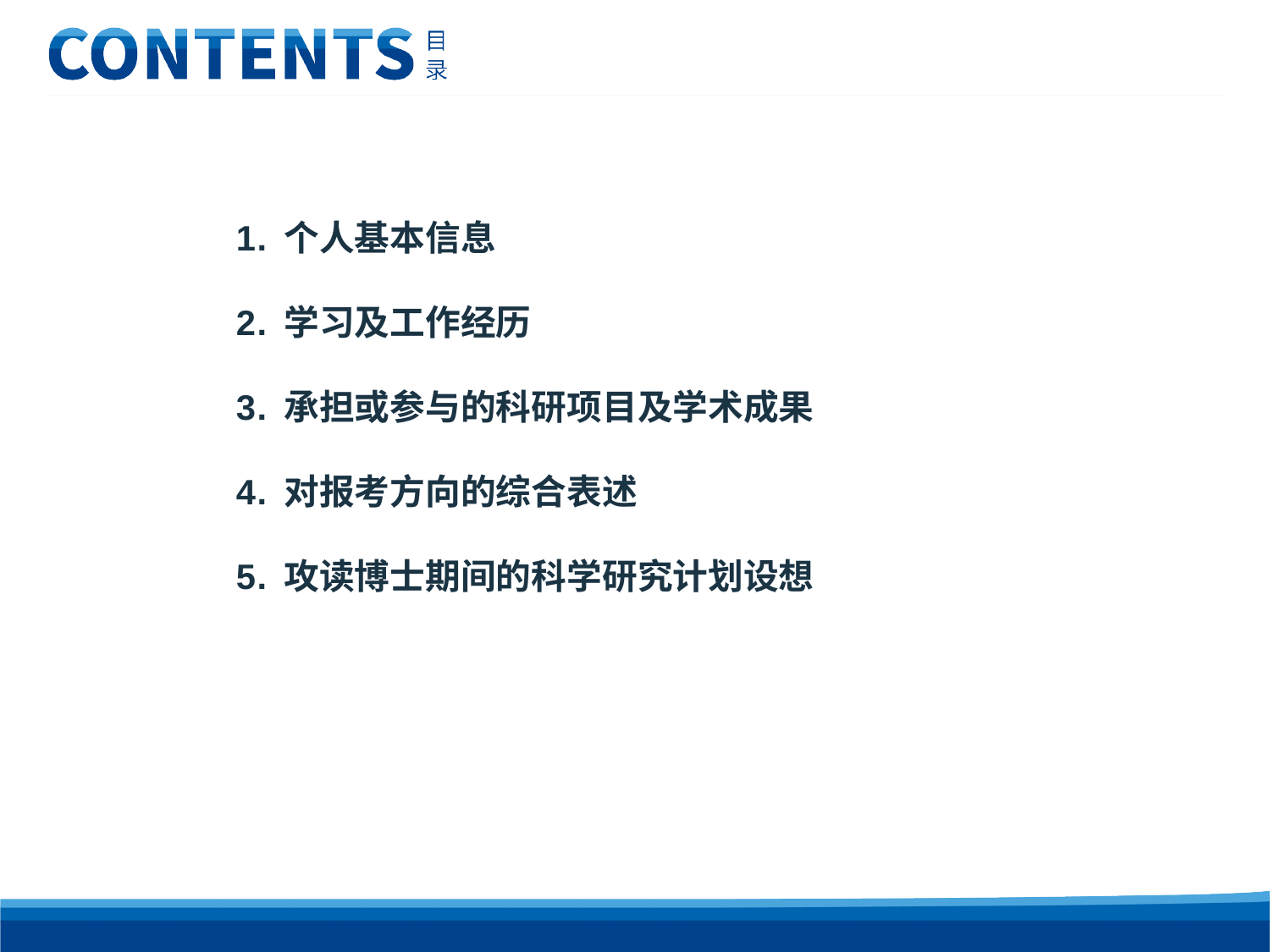

个人基本信息
学习及工作经历
承担或参与的科研项目及学术成果
对报考方向的综合表述
攻读博士期间的科学研究计划设想